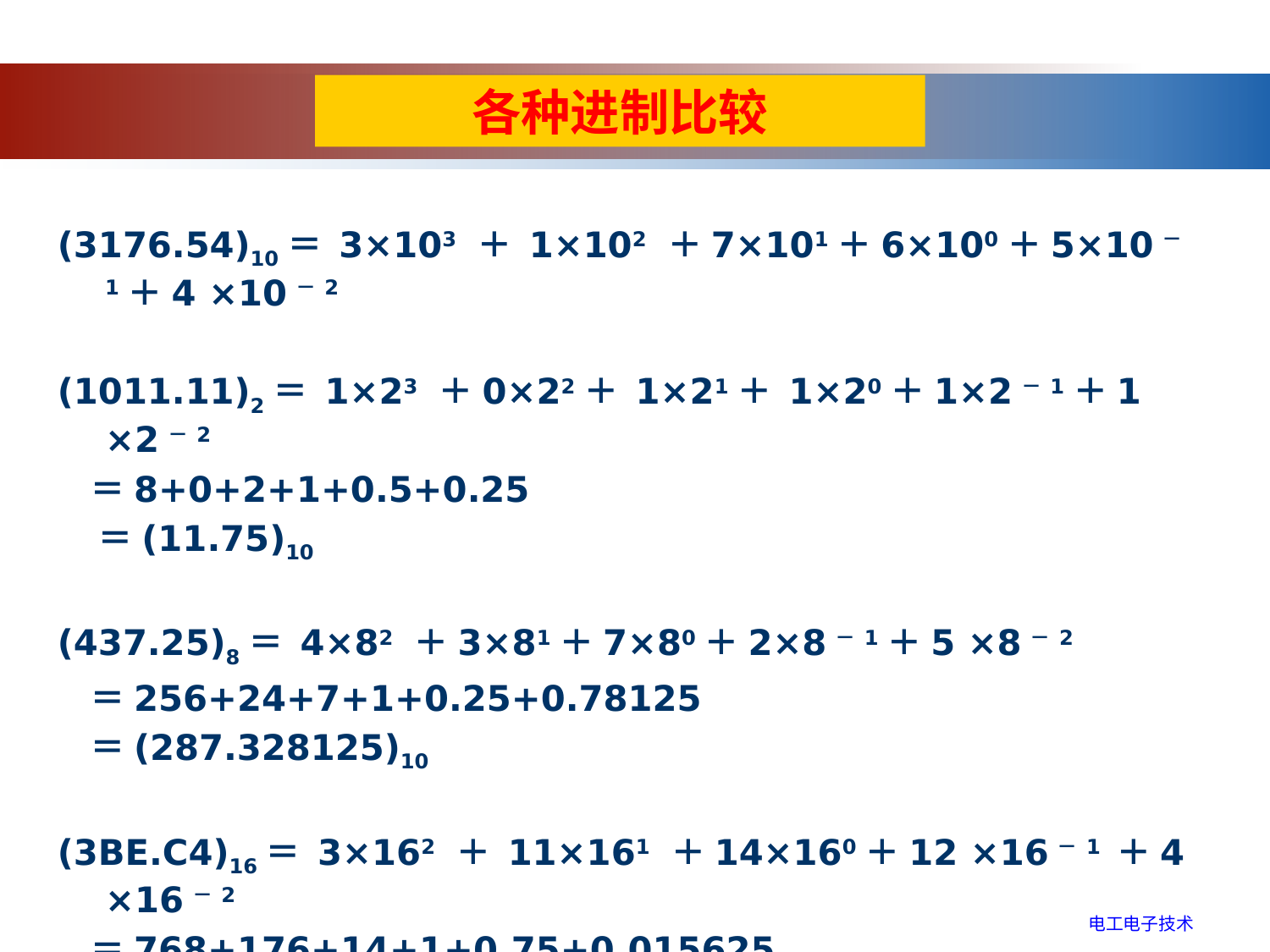

各种进制比较
(3176.54)10＝ 3×103 ＋ 1×102 ＋7×101＋6×100＋5×10－1＋4 ×10－2

(1011.11)2＝ 1×23 ＋0×22＋ 1×21＋ 1×20＋1×2－1＋1 ×2－2
   ＝8+0+2+1+0.5+0.25
    ＝(11.75)10

(437.25)8＝ 4×82 ＋3×81＋7×80＋2×8－1＋5 ×8－2
   ＝256+24+7+1+0.25+0.78125
   ＝(287.328125)10

(3BE.C4)16＝ 3×162 ＋ 11×161 ＋14×160＋12 ×16－1 ＋4 ×16－2
   ＝768+176+14+1+0.75+0.015625
   ＝(958.765625)10
电工电子技术